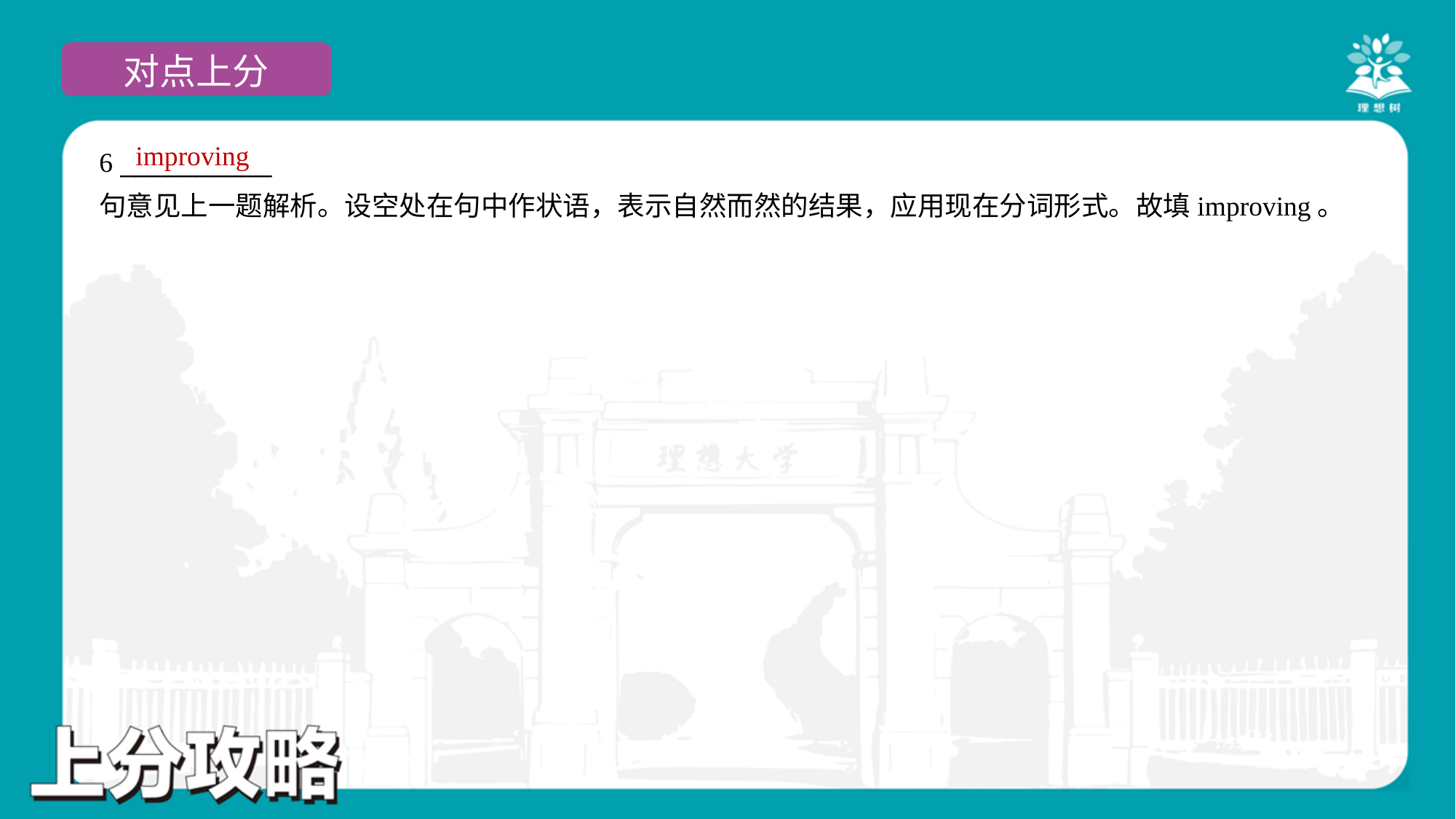

improving
6 __________
句意见上一题解析。设空处在句中作状语，表示自然而然的结果，应用现在分词形式。故填improving。